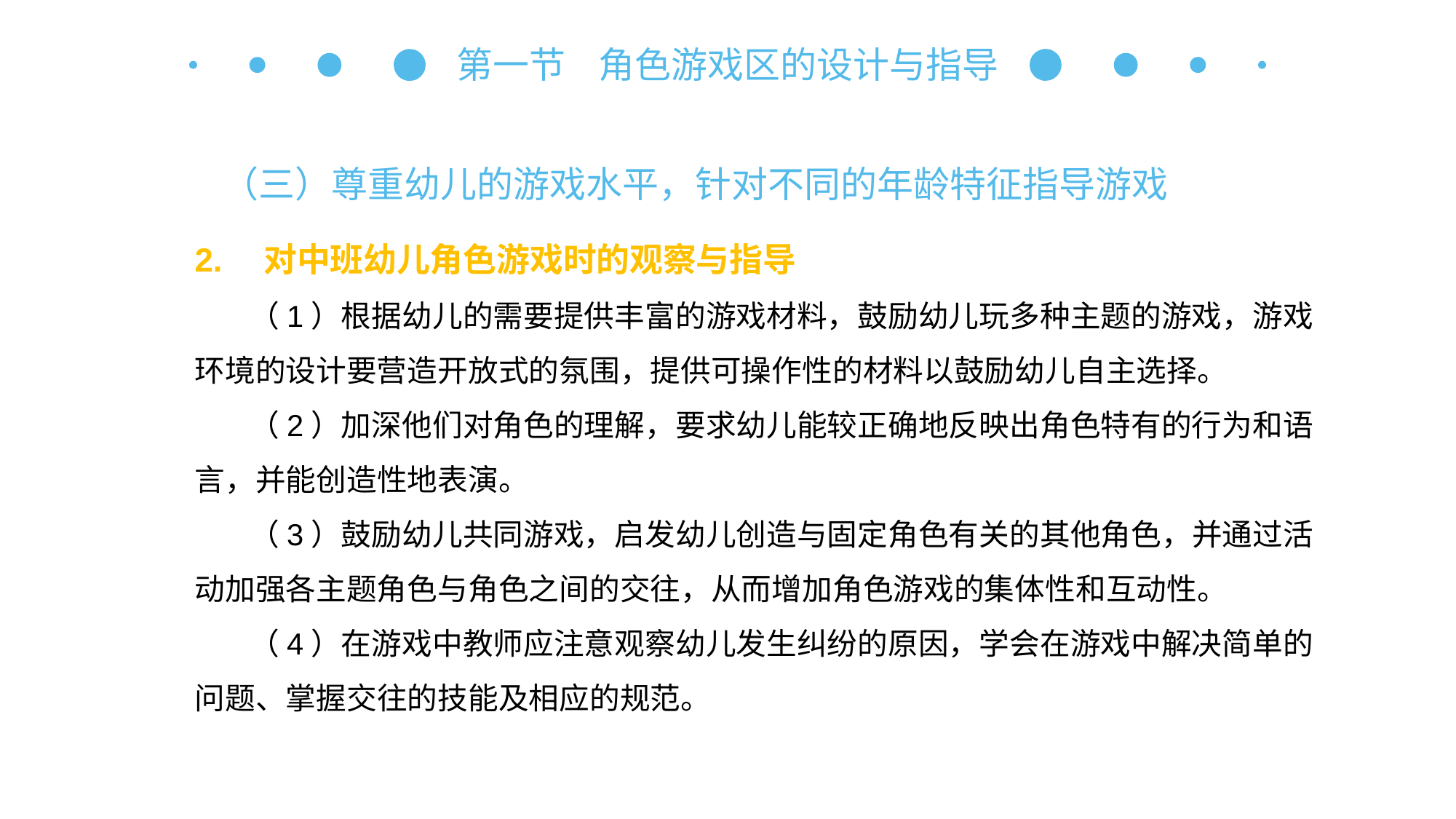

第一节    角色游戏区的设计与指导

（三）尊重幼儿的游戏水平，针对不同的年龄特征指导游戏
2.　对中班幼儿角色游戏时的观察与指导
（1）根据幼儿的需要提供丰富的游戏材料，鼓励幼儿玩多种主题的游戏，游戏环境的设计要营造开放式的氛围，提供可操作性的材料以鼓励幼儿自主选择。
（2）加深他们对角色的理解，要求幼儿能较正确地反映出角色特有的行为和语言，并能创造性地表演。
（3）鼓励幼儿共同游戏，启发幼儿创造与固定角色有关的其他角色，并通过活动加强各主题角色与角色之间的交往，从而增加角色游戏的集体性和互动性。
（4）在游戏中教师应注意观察幼儿发生纠纷的原因，学会在游戏中解决简单的问题、掌握交往的技能及相应的规范。